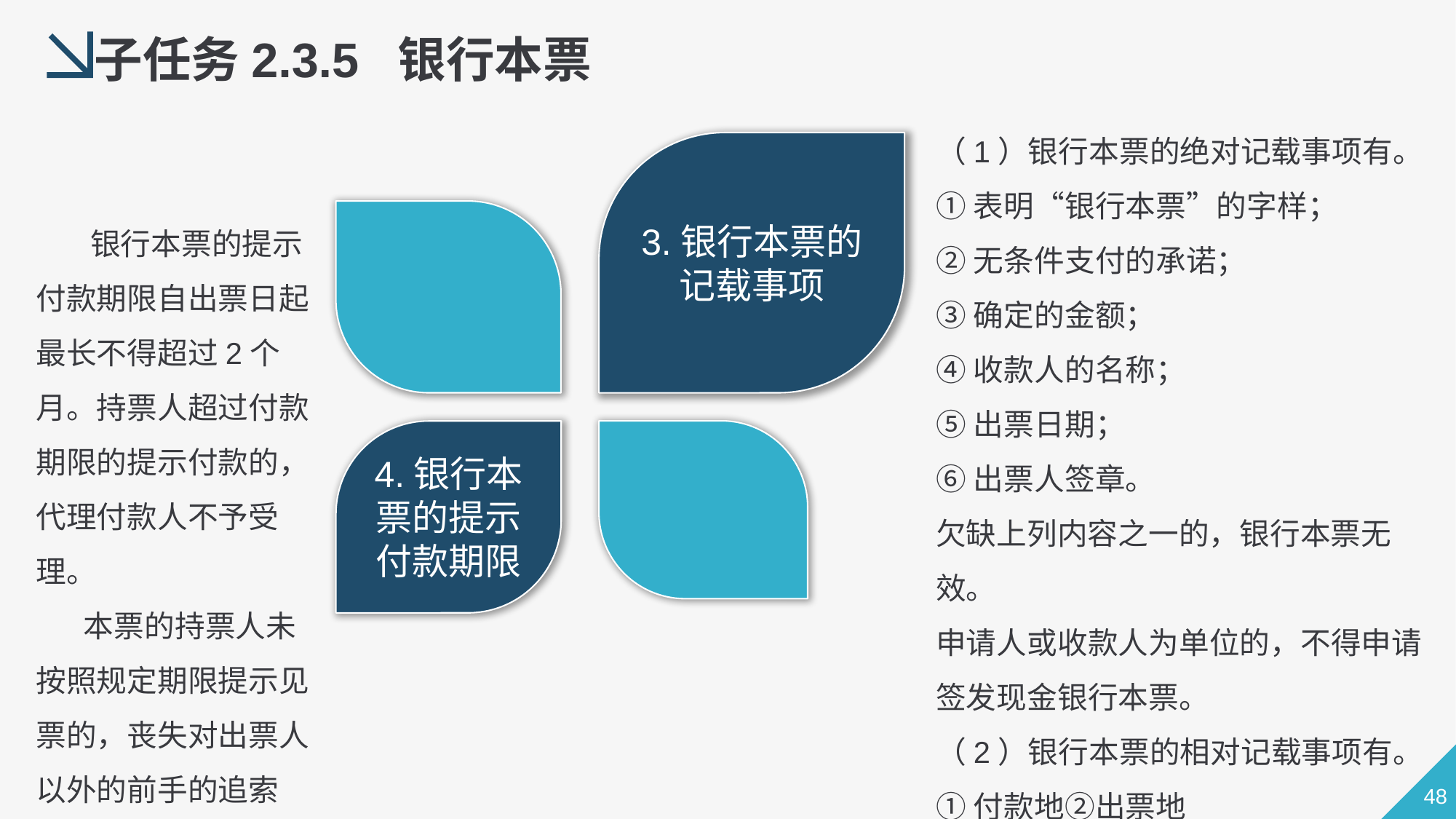

子任务2.3.5  银行本票

（1）银行本票的绝对记载事项有。
①表明“银行本票”的字样；
②无条件支付的承诺；
③确定的金额；
④收款人的名称；
⑤出票日期；
⑥出票人签章。
欠缺上列内容之一的，银行本票无效。
申请人或收款人为单位的，不得申请签发现金银行本票。
（2）银行本票的相对记载事项有。
①付款地②出票地
3.银行本票的记载事项
       银行本票的提示付款期限自出票日起最长不得超过2个月。持票人超过付款期限的提示付款的，代理付款人不予受理。
      本票的持票人未按照规定期限提示见票的，丧失对出票人以外的前手的追索权。

4.银行本票的提示付款期限